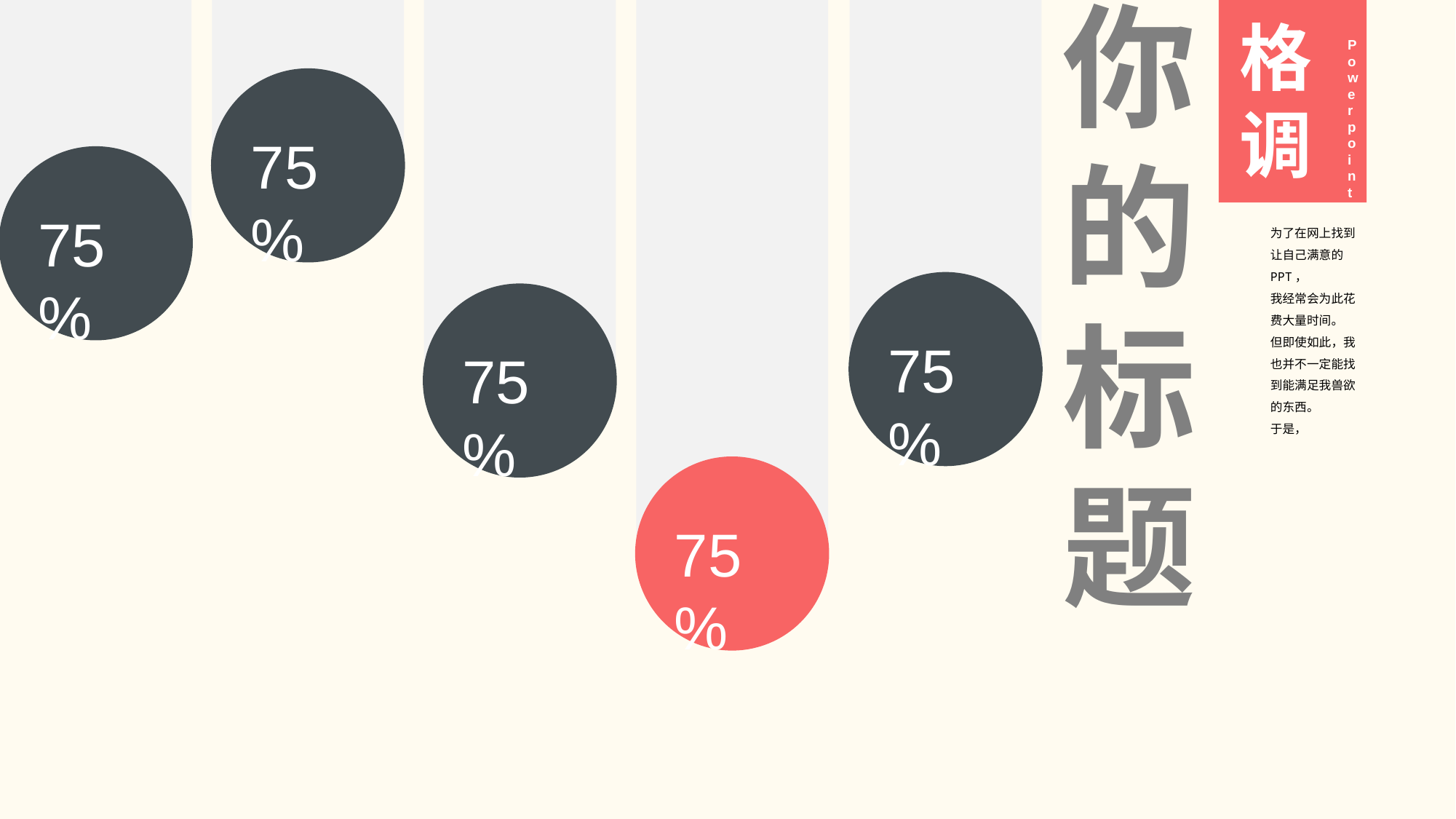

你的标题

75%

75%

75%

75%

75%

逼格
格调
Powerpoint
Powerpoint
为了在网上找到让自己满意的PPT，
我经常会为此花费大量时间。
但即使如此，我也并不一定能找到能满足我兽欲的东西。
于是，